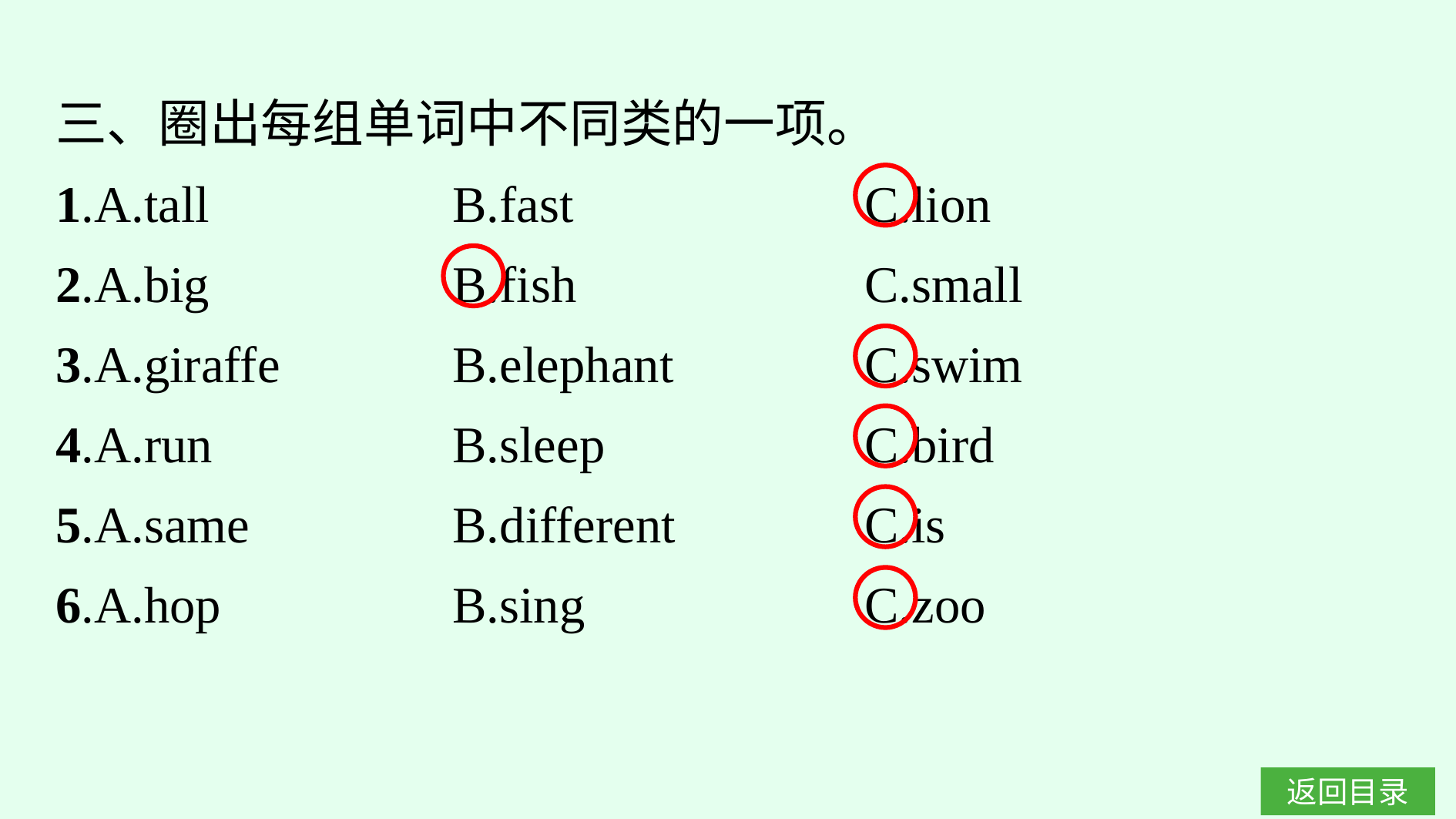

三、圈出每组单词中不同类的一项。
1.A.tall　　　　	B.fast　　　　　	C.lion
2.A.big		B.fish				C.small
3.A.giraffe		B.elephant		C.swim
4.A.run		B.sleep			C.bird
5.A.same		B.different		C.is
6.A.hop		B.sing			C.zoo